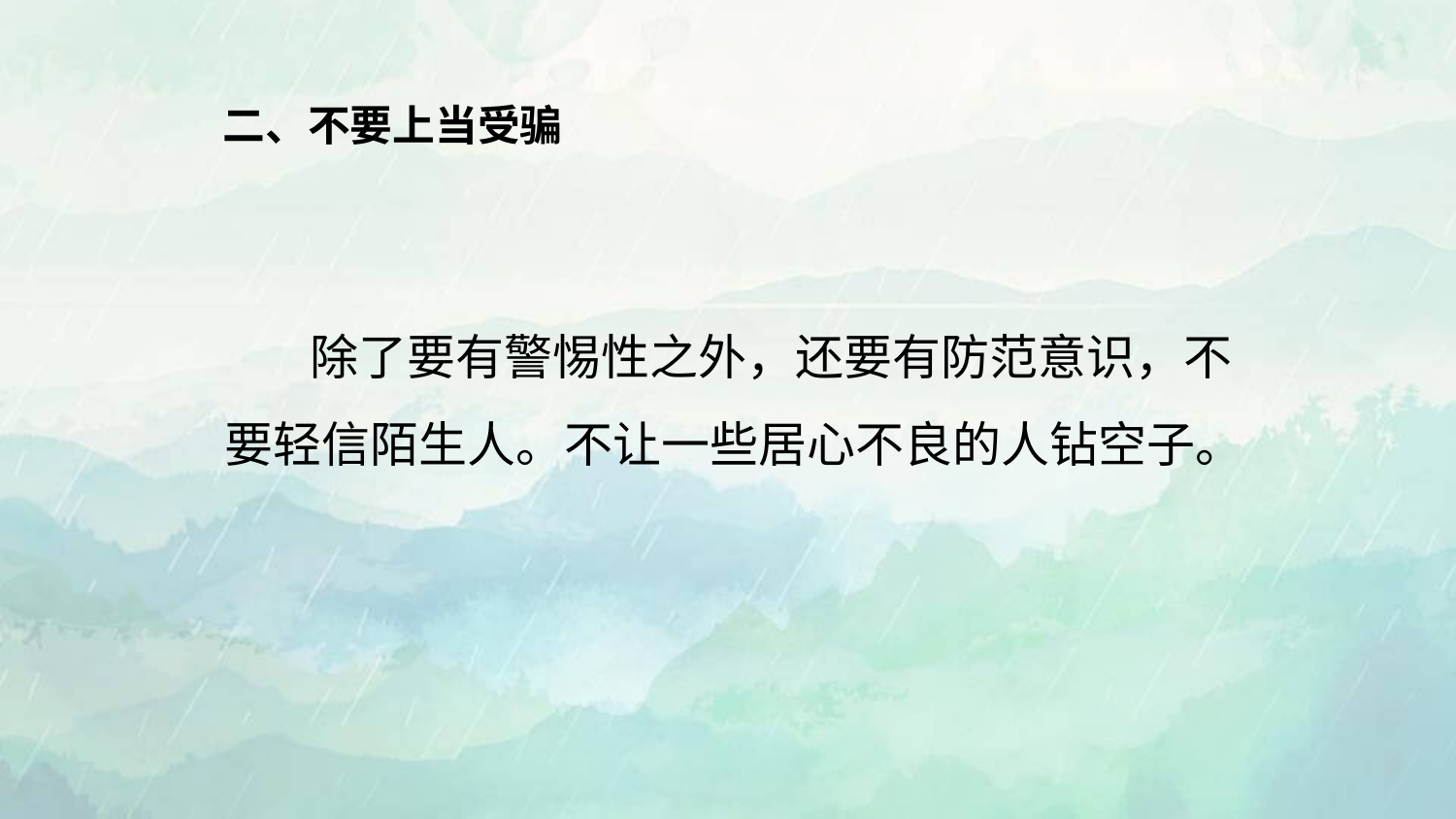

# 二、不要上当受骗
除了要有警惕性之外，还要有防范意识，不要轻信陌生人。不让一些居心不良的人钻空子。